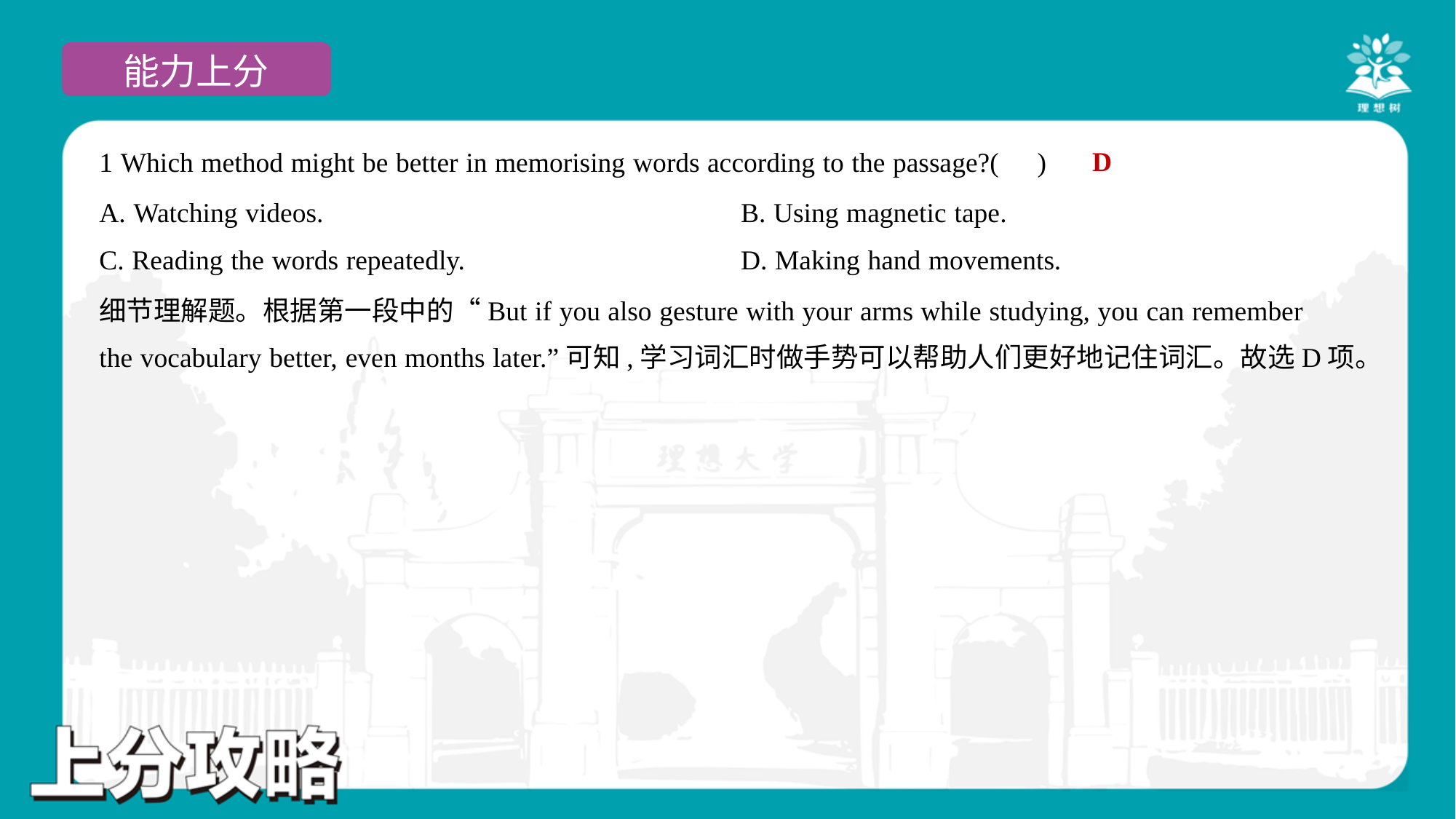

D
1 Which method might be better in memorising words according to the passage?(     )
A. Watching videos.	B. Using magnetic tape.
C. Reading the words repeatedly.	D. Making hand movements.
细节理解题。根据第一段中的“But if you also gesture with your arms while studying, you can remember
the vocabulary better, even months later.”可知,学习词汇时做手势可以帮助人们更好地记住词汇。故选D项。